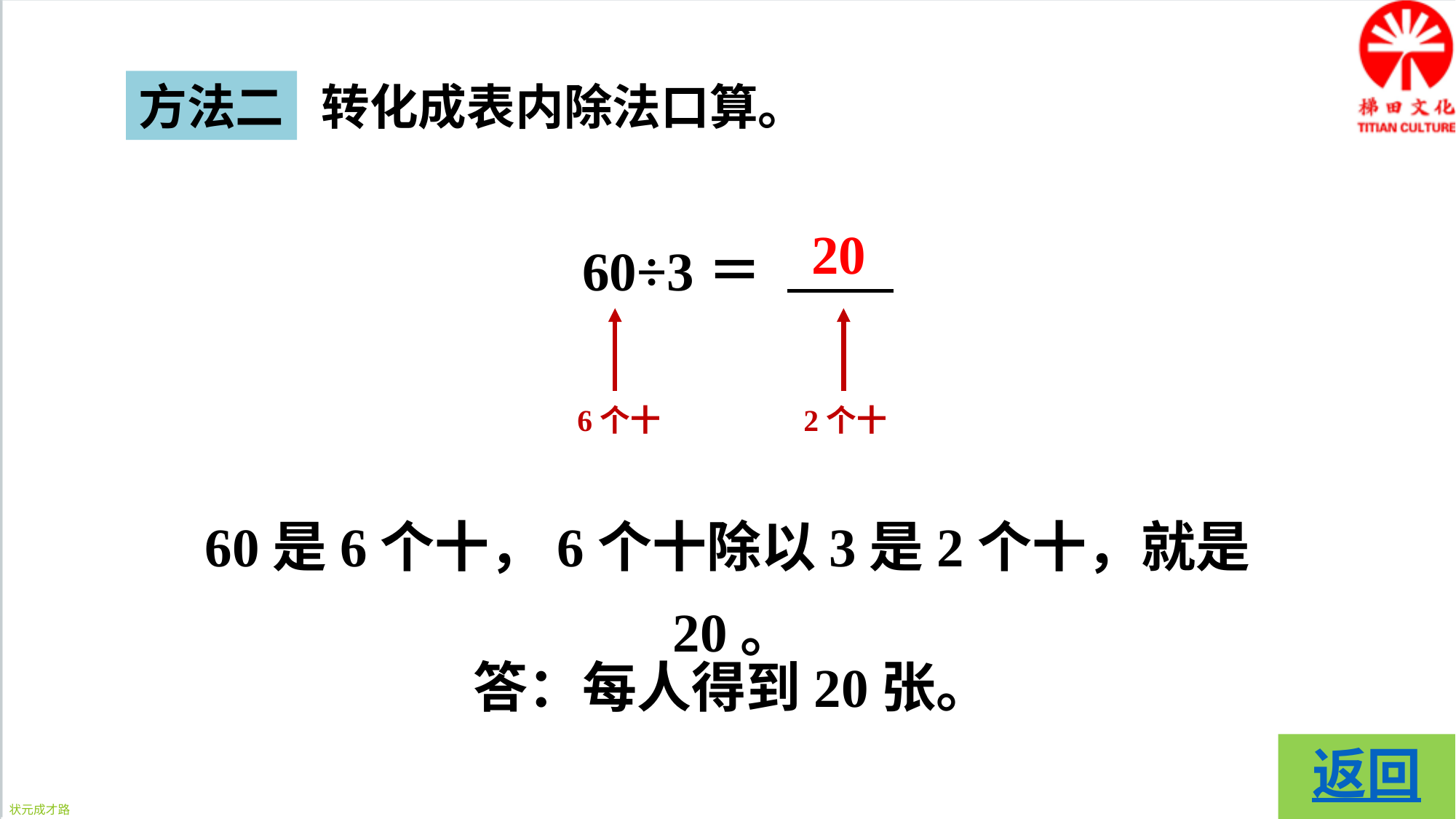

方法二
转化成表内除法口算。
20
60÷3＝
6个十
2个十
60是6个十，6个十除以3是2个十，就是20。
答：每人得到20张。
返回
状元成才路